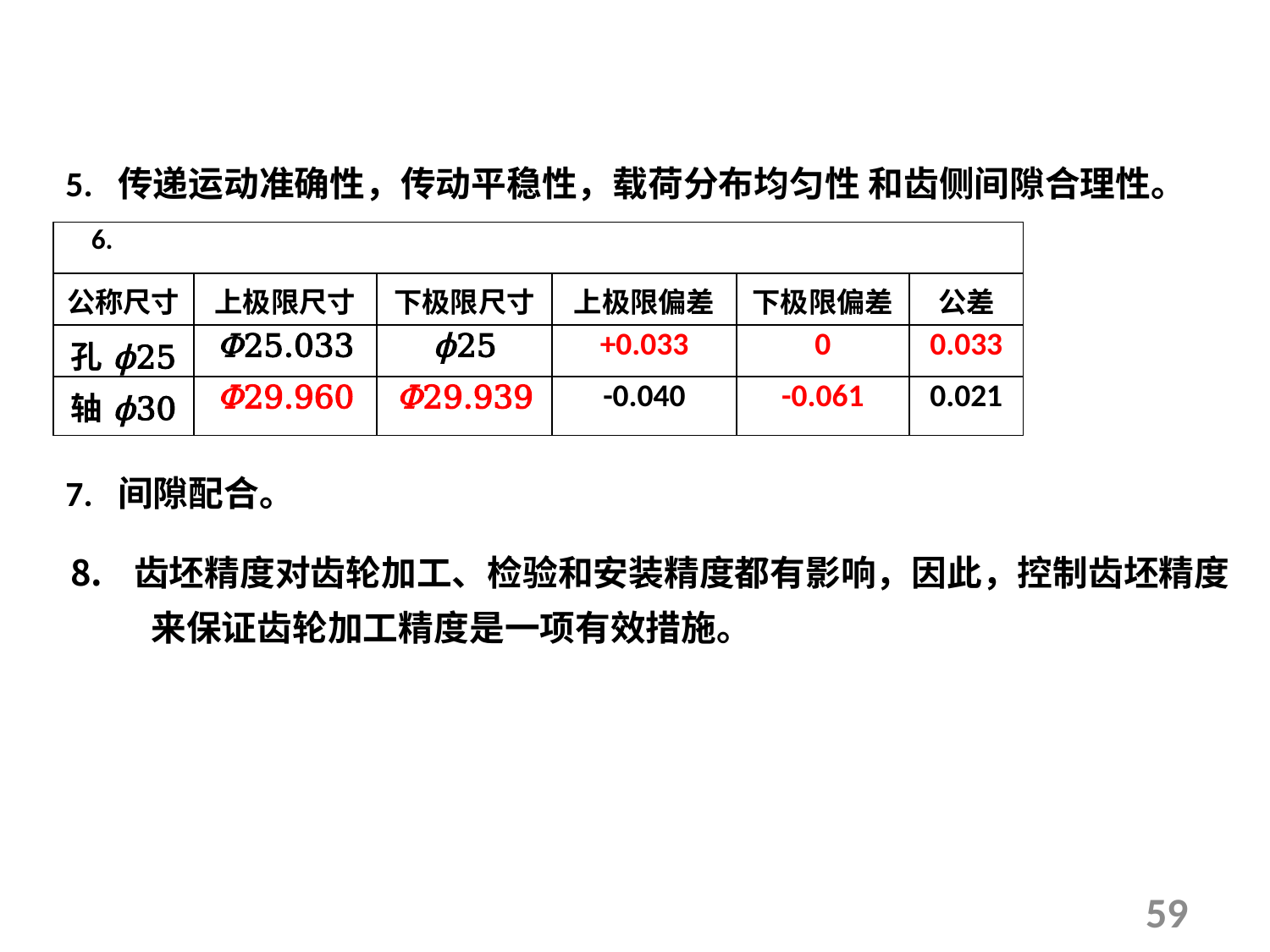

5.  传递运动准确性，传动平稳性，载荷分布均匀性 和齿侧间隙合理性。
| 6. |  |  |  |  |  |
| --- | --- | --- | --- | --- | --- |
| 公称尺寸 | 上极限尺寸 | 下极限尺寸 | 上极限偏差 | 下极限偏差 | 公差 |
| 孔ϕ25 | Φ25.033 | ϕ25 | +0.033 | 0 | 0.033 |
| 轴ϕ30 | Φ29.960 | Φ29.939 | -0.040 | -0.061 | 0.021 |
7.  间隙配合。
齿坯精度对齿轮加工、检验和安装精度都有影响，因此，控制齿坯精度
         来保证齿轮加工精度是一项有效措施。
59